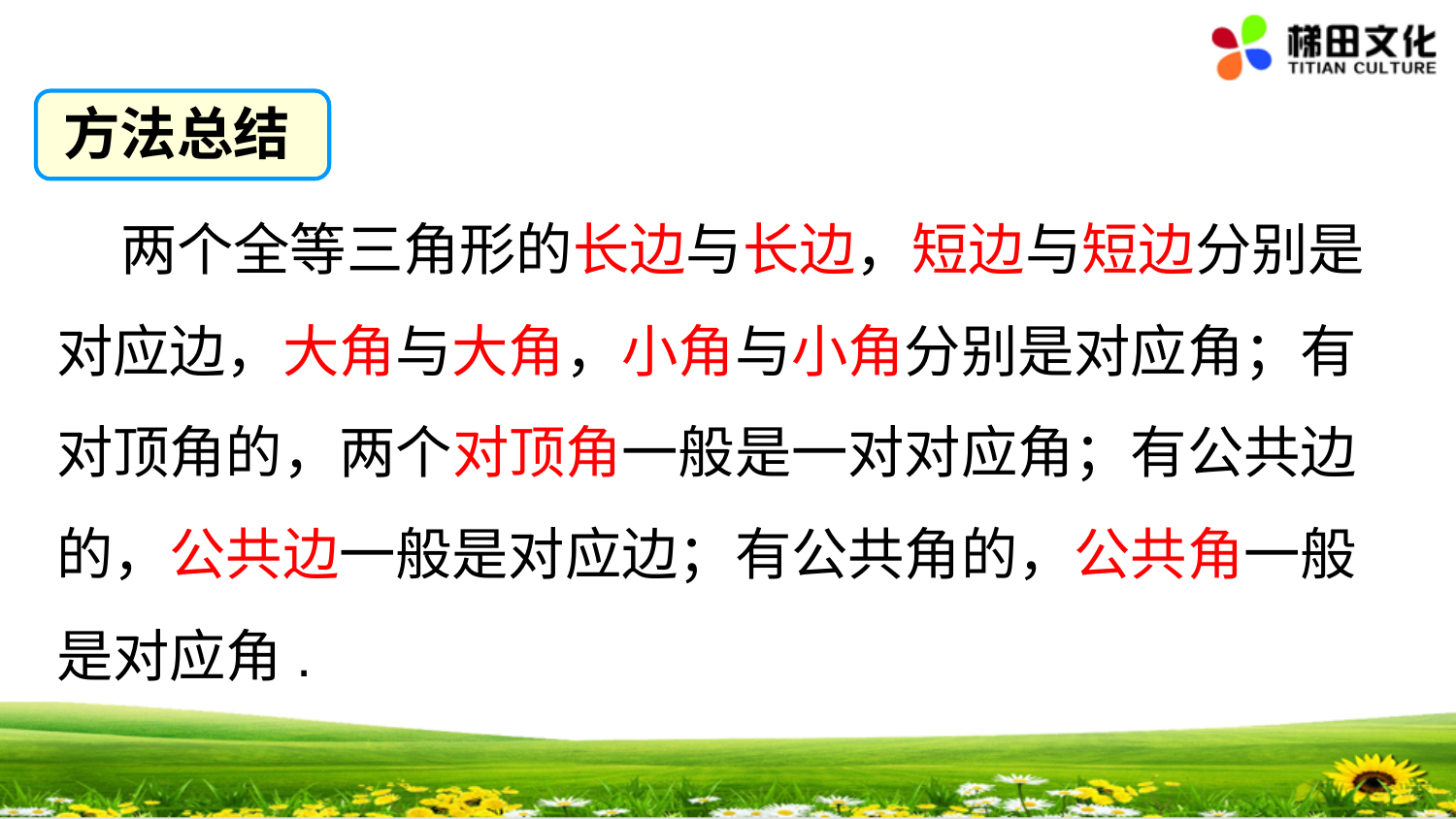

方法总结
    两个全等三角形的长边与长边，短边与短边分别是对应边，大角与大角，小角与小角分别是对应角；有对顶角的，两个对顶角一般是一对对应角；有公共边的，公共边一般是对应边；有公共角的，公共角一般是对应角.